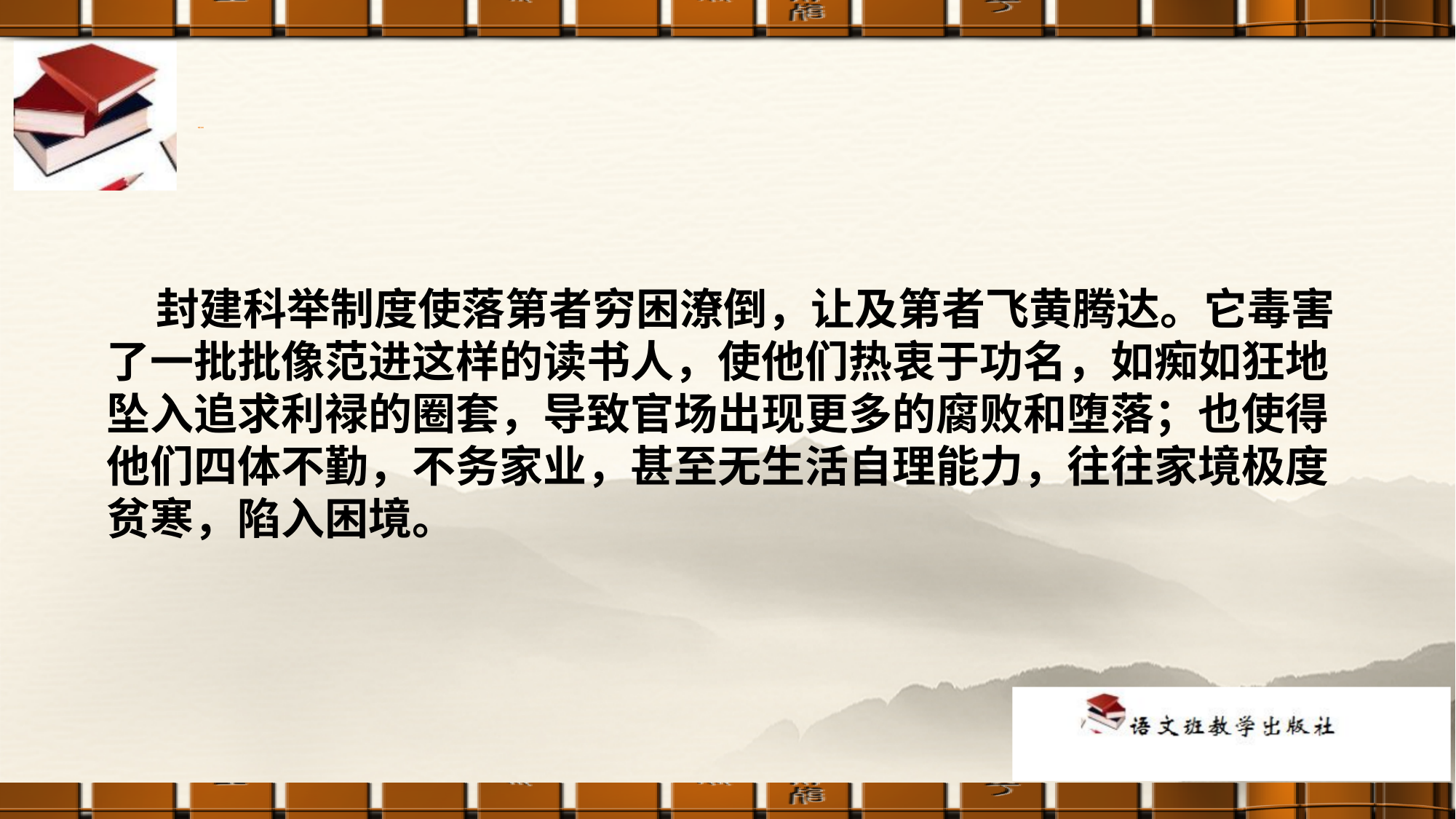

课堂总结
    封建科举制度使落第者穷困潦倒，让及第者飞黄腾达。它毒害了一批批像范进这样的读书人，使他们热衷于功名，如痴如狂地坠入追求利禄的圈套，导致官场出现更多的腐败和堕落；也使得他们四体不勤，不务家业，甚至无生活自理能力，往往家境极度贫寒，陷入困境。